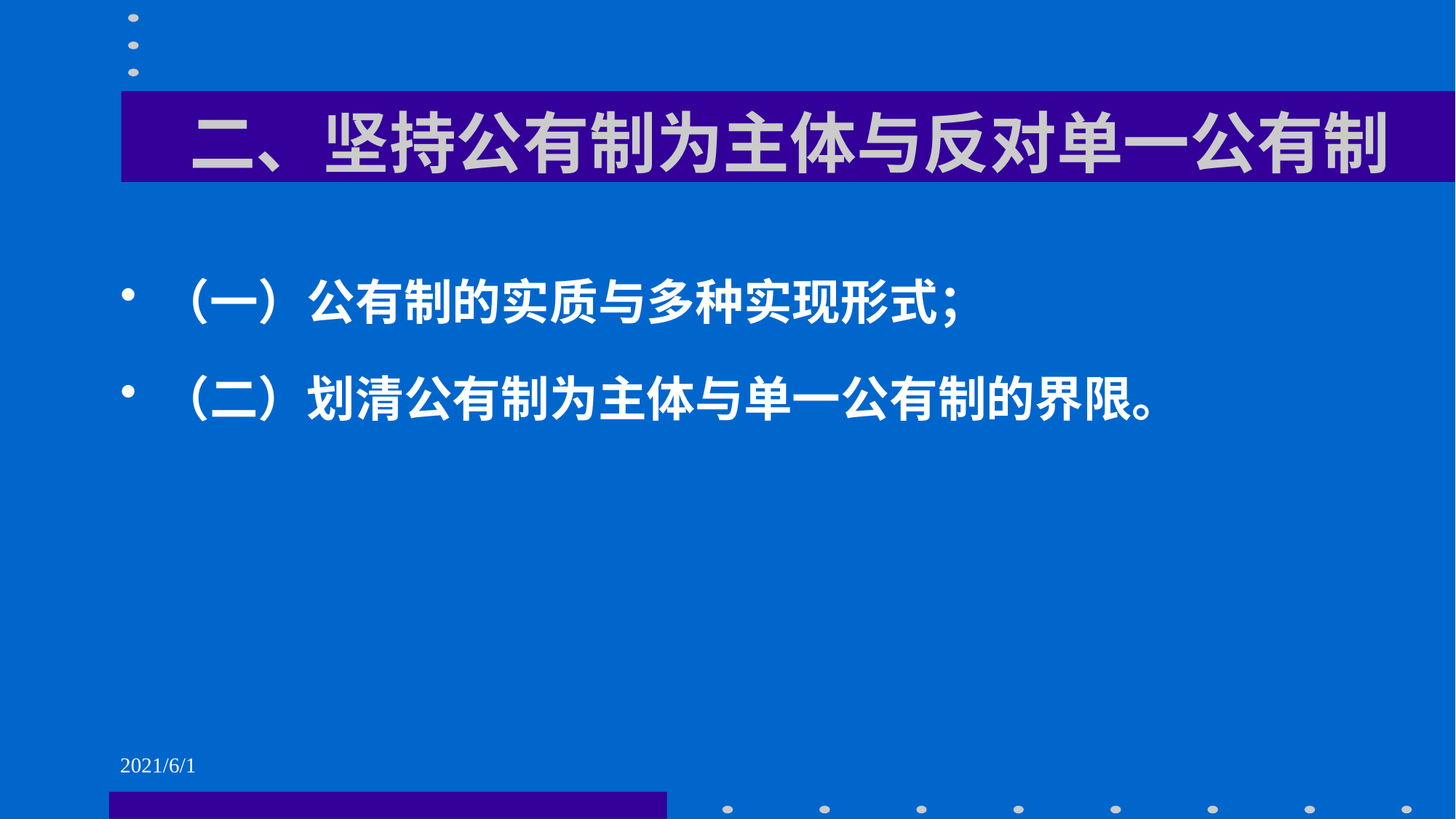

# 二、坚持公有制为主体与反对单一公有制
（一）公有制的实质与多种实现形式；
（二）划清公有制为主体与单一公有制的界限。

2021/6/1